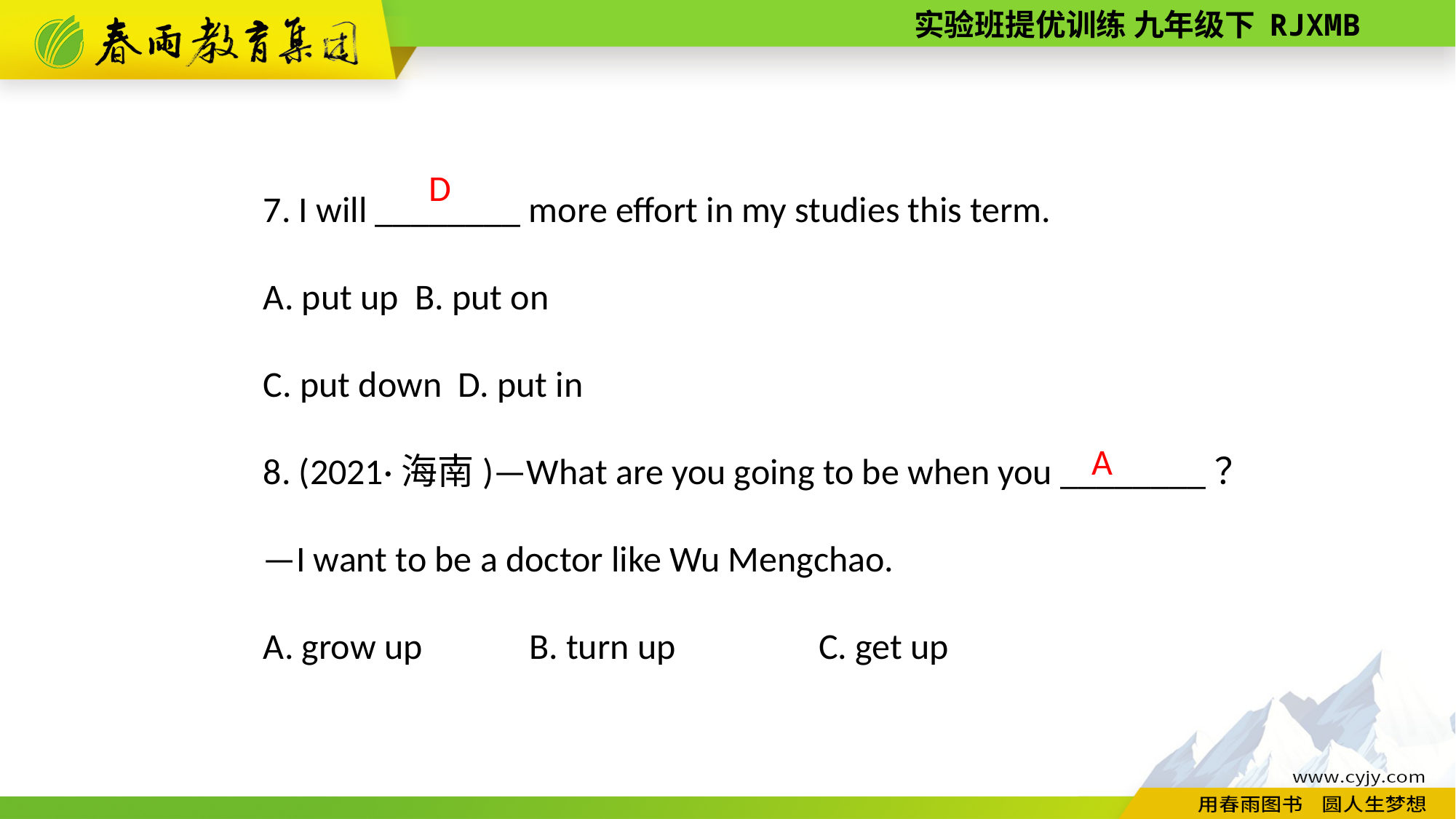

7. I will ________ more effort in my studies this term.
A. put up  B. put on
C. put down  D. put in
8. (2021·海南)—What are you going to be when you ________？
—I want to be a doctor like Wu Mengchao.
A. grow up  　　B. turn up  　　　C. get up
D
A